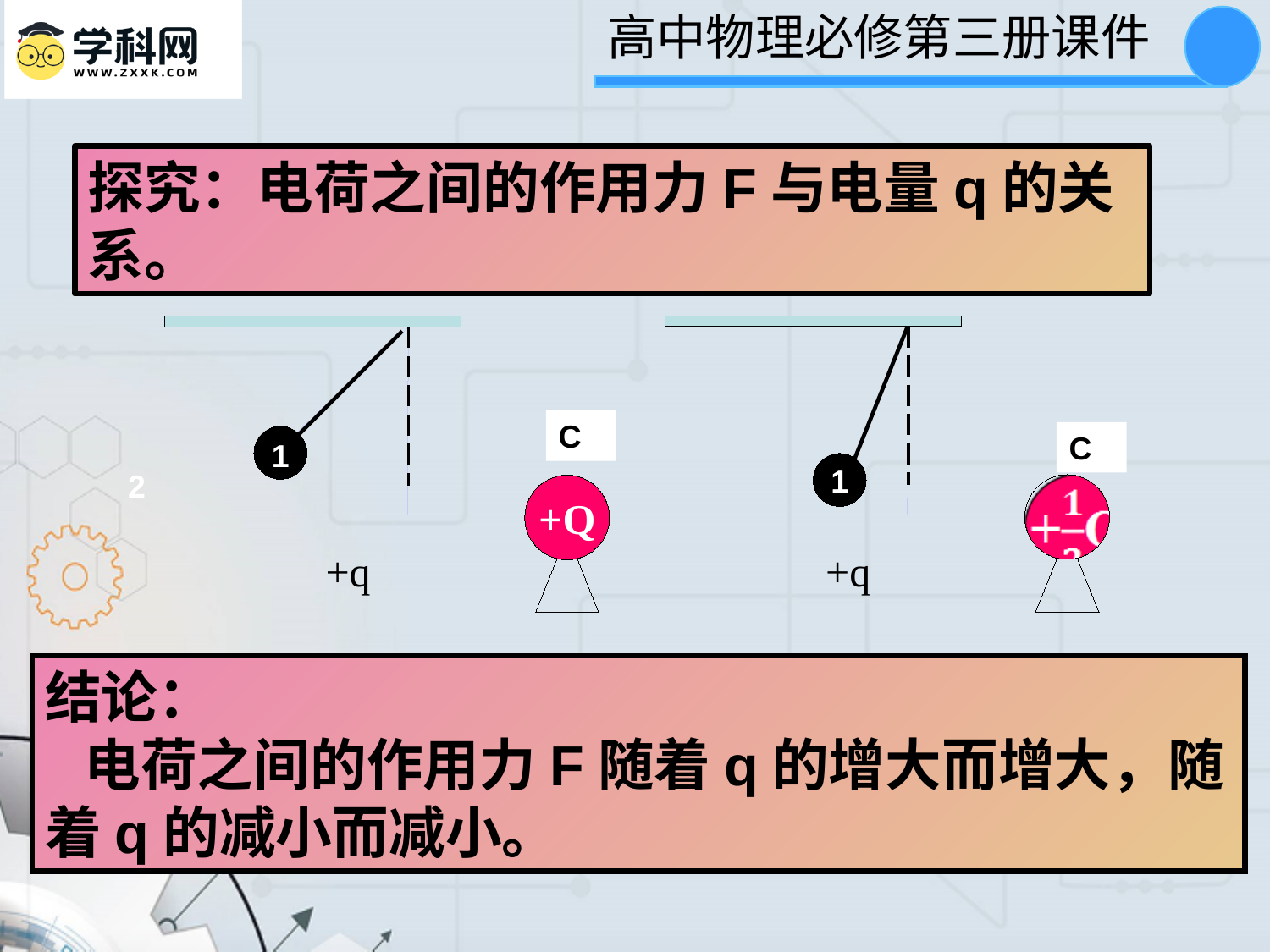

探究：电荷之间的作用力F与电量q的关系。

+q
1
C

+Q
+q
1
2
C
结论：
  电荷之间的作用力F随着q的增大而增大，随着q的减小而减小。